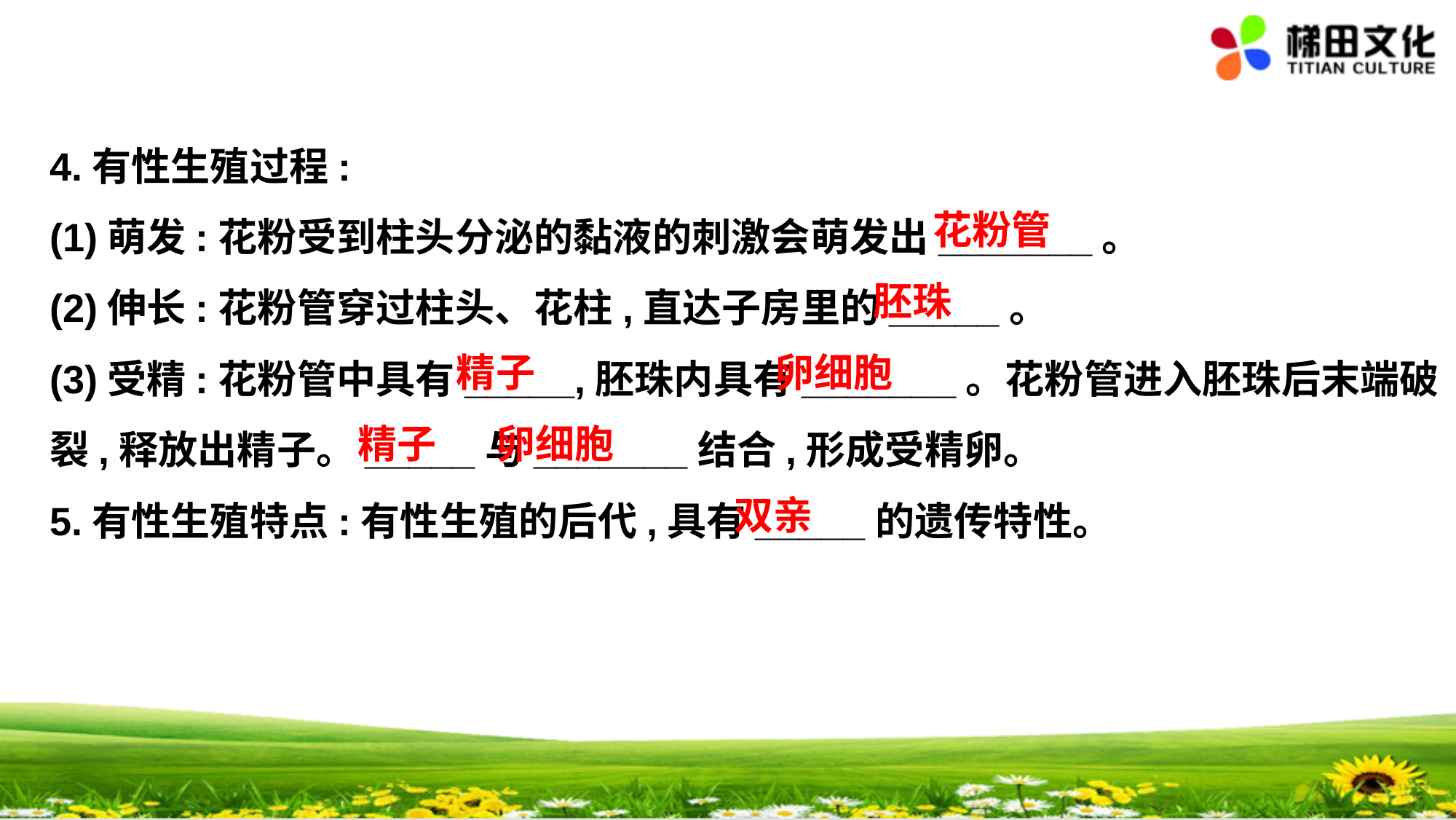

4.有性生殖过程:
(1)萌发:花粉受到柱头分泌的黏液的刺激会萌发出_______。
(2)伸长:花粉管穿过柱头、花柱,直达子房里的_____。
(3)受精:花粉管中具有_____,胚珠内具有_______。花粉管进入胚珠后末端破
裂,释放出精子。_____与_______结合,形成受精卵。
5.有性生殖特点:有性生殖的后代,具有_____的遗传特性。
花粉管
胚珠
精子
卵细胞
精子
卵细胞
双亲